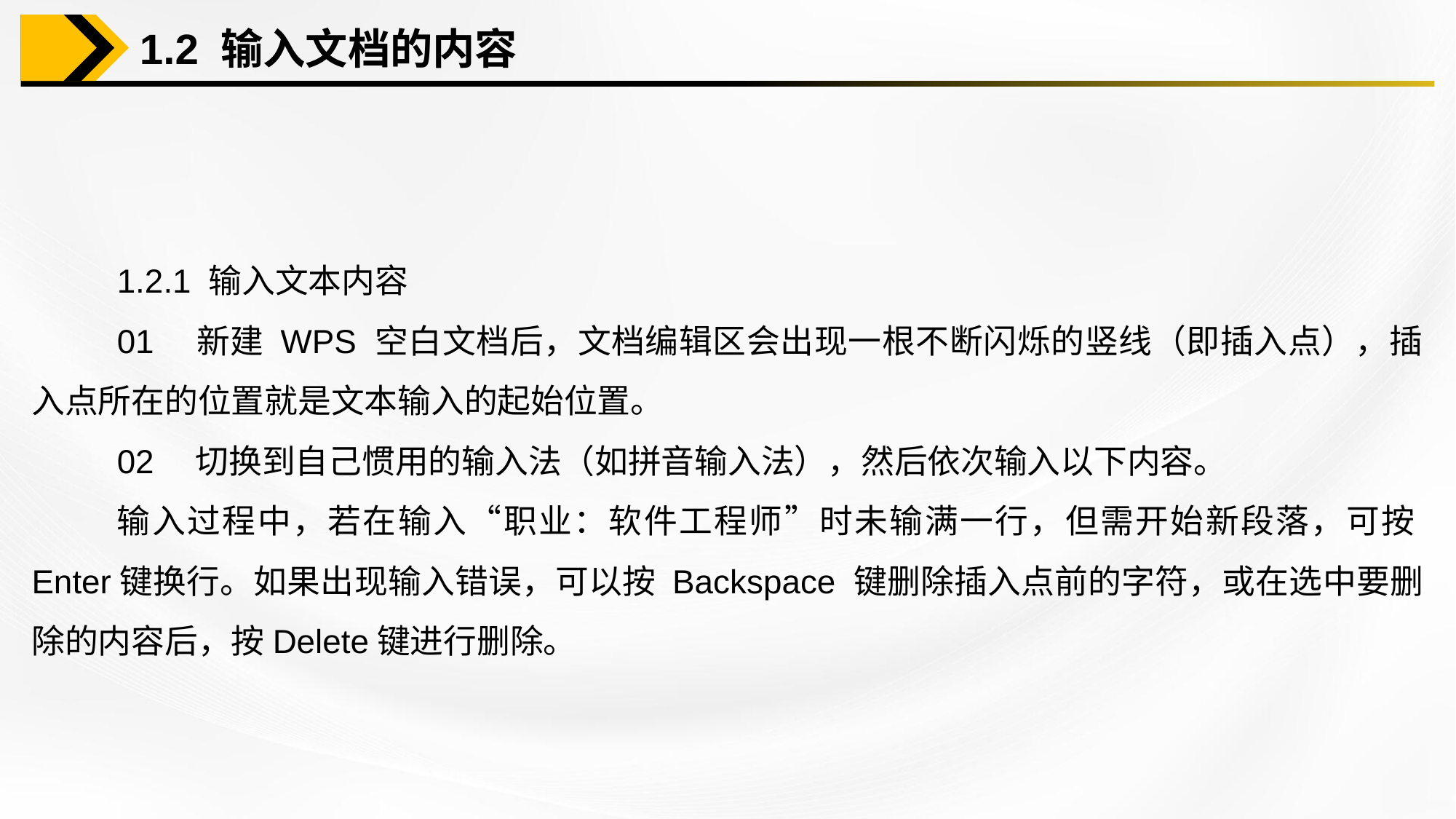

1.2 输入文档的内容
1.2.1 输入文本内容
01　新建 WPS 空白文档后，文档编辑区会出现一根不断闪烁的竖线（即插入点），插入点所在的位置就是文本输入的起始位置。
02　切换到自己惯用的输入法（如拼音输入法），然后依次输入以下内容。
输入过程中，若在输入“职业：软件工程师”时未输满一行，但需开始新段落，可按Enter键换行。如果出现输入错误，可以按 Backspace 键删除插入点前的字符，或在选中要删除的内容后，按Delete键进行删除。